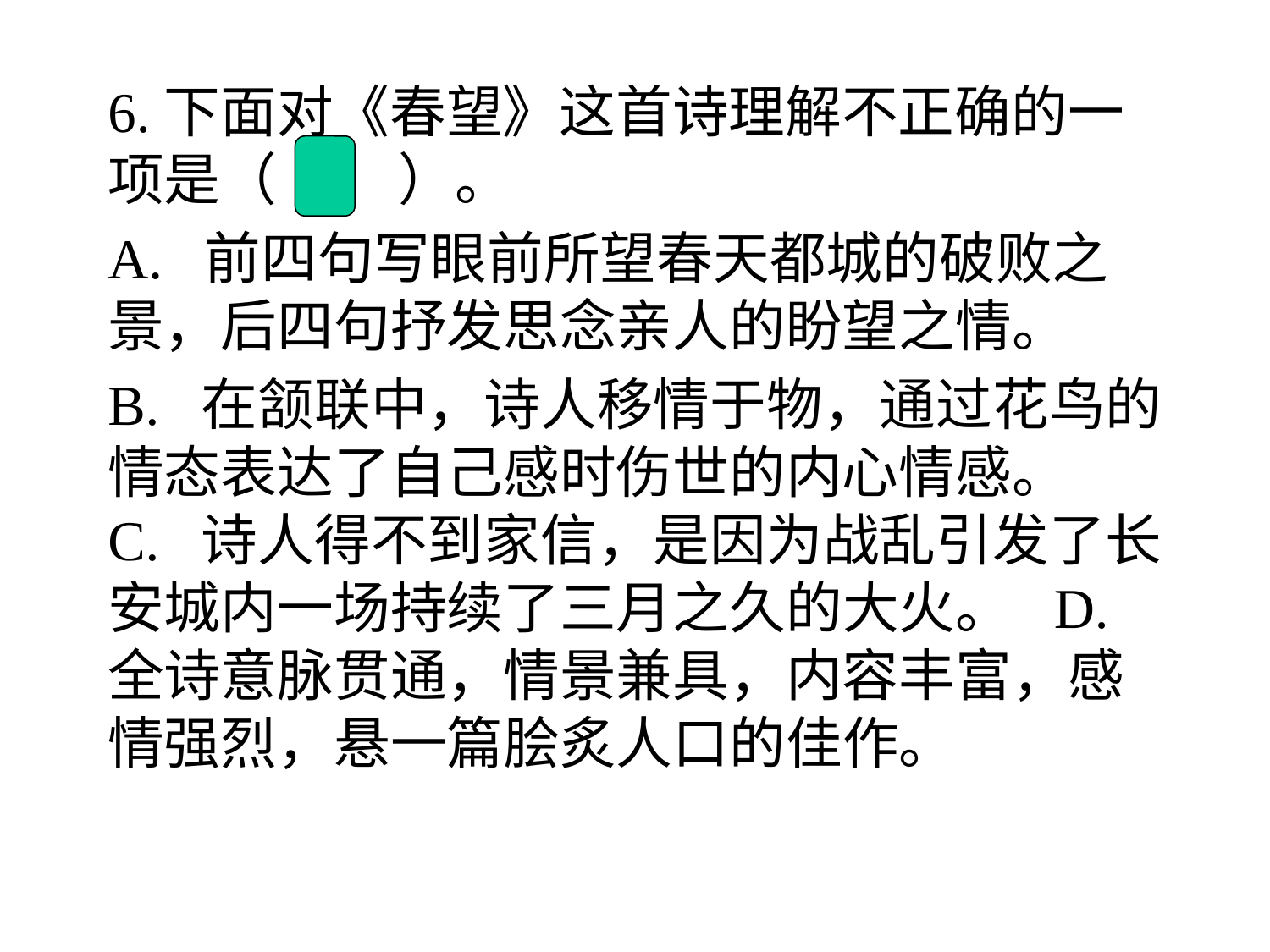

6.下面对《春望》这首诗理解不正确的一项是（ C ）。
A. 前四句写眼前所望春天都城的破败之景，后四句抒发思念亲人的盼望之情。
B. 在颔联中，诗人移情于物，通过花鸟的情态表达了自己感时伤世的内心情感。 C. 诗人得不到家信，是因为战乱引发了长安城内一场持续了三月之久的大火。 D. 全诗意脉贯通，情景兼具，内容丰富，感情强烈，悬一篇脍炙人口的佳作。